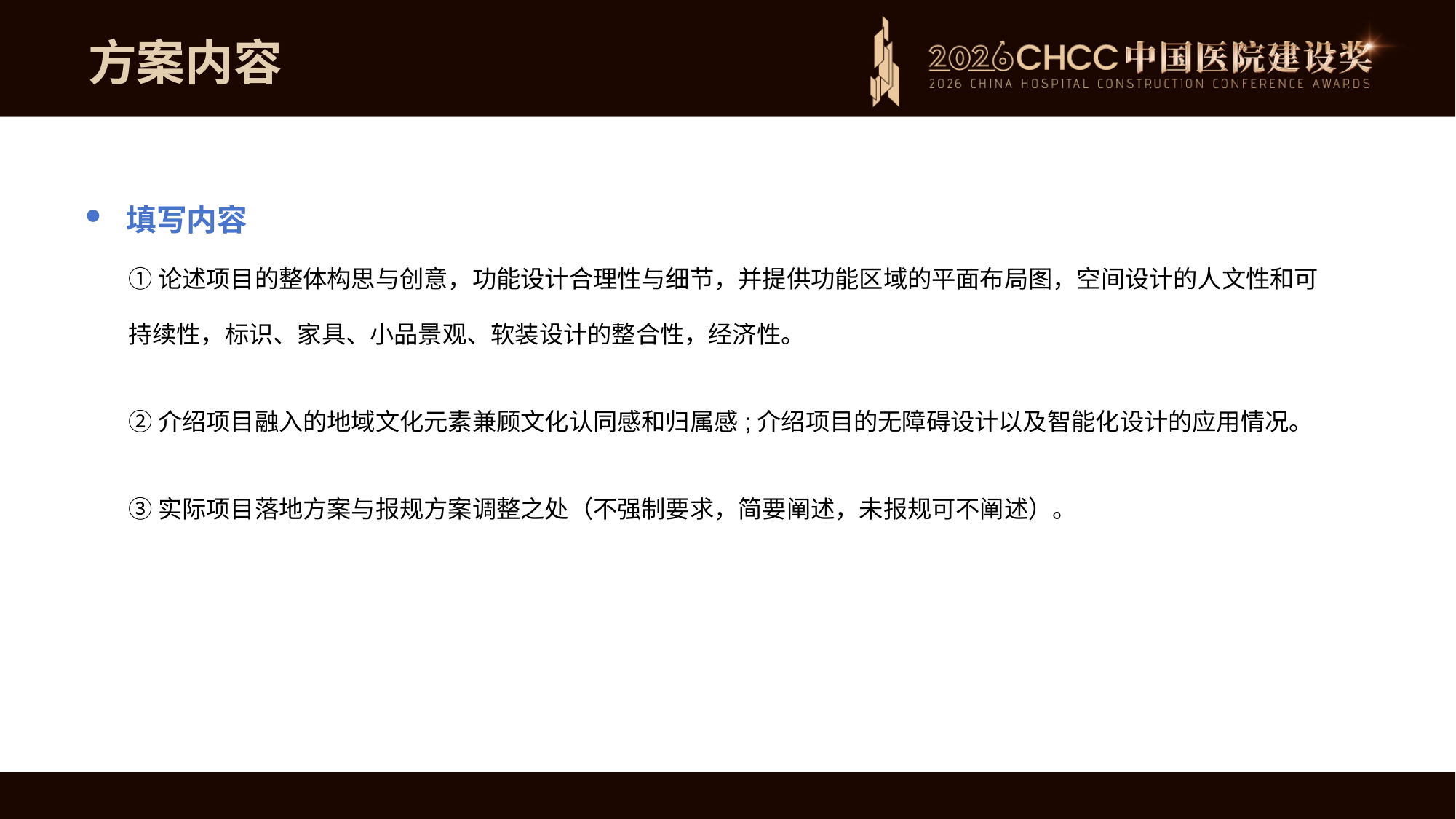

方案内容
填写内容
①论述项目的整体构思与创意，功能设计合理性与细节，并提供功能区域的平面布局图，空间设计的人文性和可持续性，标识、家具、小品景观、软装设计的整合性，经济性。
②介绍项目融入的地域文化元素兼顾文化认同感和归属感;介绍项目的无障碍设计以及智能化设计的应用情况。
③实际项目落地方案与报规方案调整之处（不强制要求，简要阐述，未报规可不阐述）。